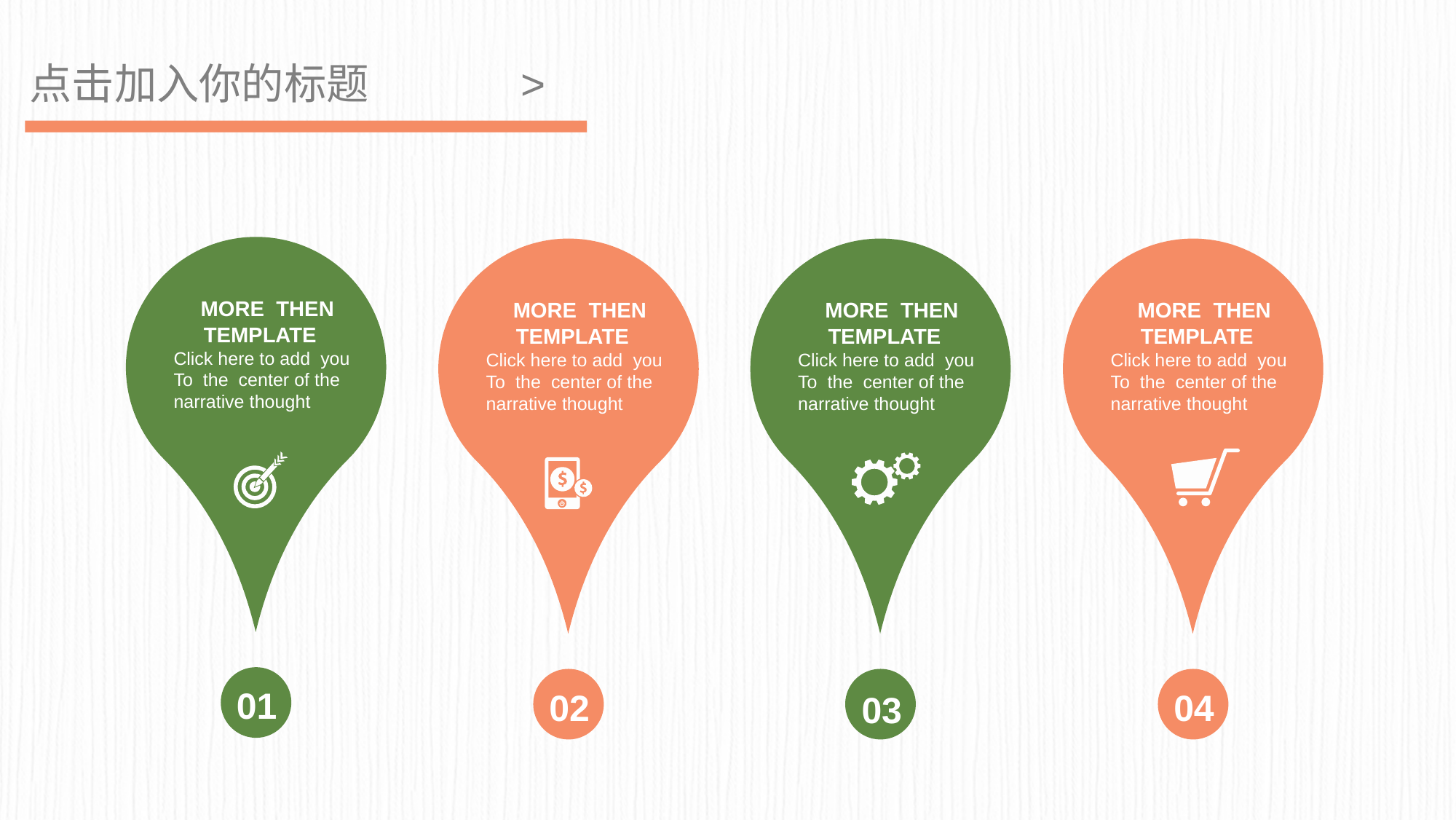

点击加入你的标题               >

    MORE  THEN
     TEMPLATE
Click here to add  you
To  the  center of the
narrative thought
    MORE  THEN
     TEMPLATE
Click here to add  you
To  the  center of the
narrative thought
    MORE  THEN
     TEMPLATE
Click here to add  you
To  the  center of the
narrative thought
    MORE  THEN
     TEMPLATE
Click here to add  you
To  the  center of the
narrative thought

  01

  02
  04

  03